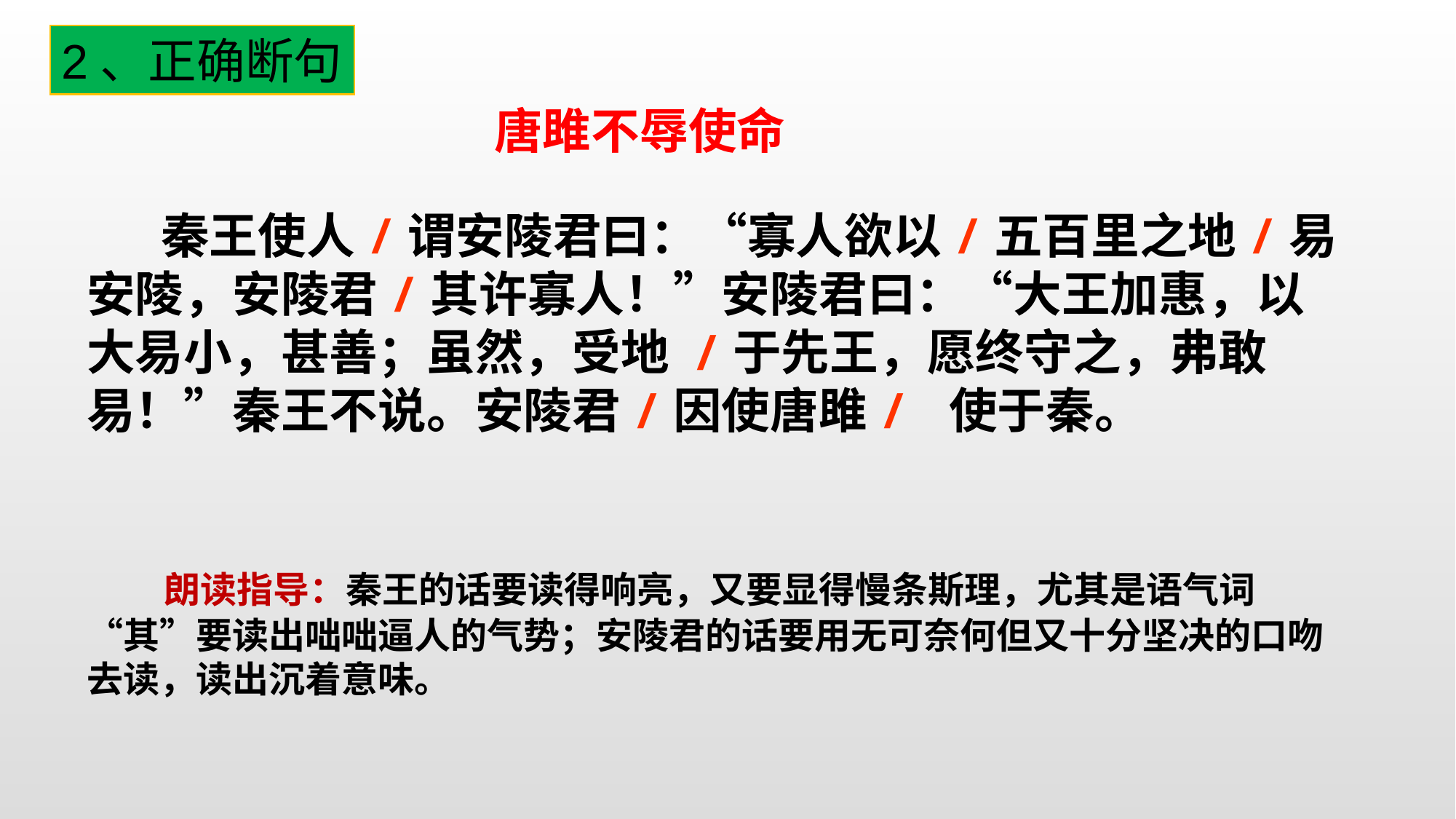

2、正确断句
           唐雎不辱使命
 秦王使人/谓安陵君曰：“寡人欲以/五百里之地/易安陵，安陵君/其许寡人！”安陵君曰：“大王加惠，以大易小，甚善；虽然，受地 /于先王，愿终守之，弗敢易！”秦王不说。安陵君/因使唐雎/ 使于秦。

 朗读指导：秦王的话要读得响亮，又要显得慢条斯理，尤其是语气词“其”要读出咄咄逼人的气势；安陵君的话要用无可奈何但又十分坚决的口吻去读，读出沉着意味。